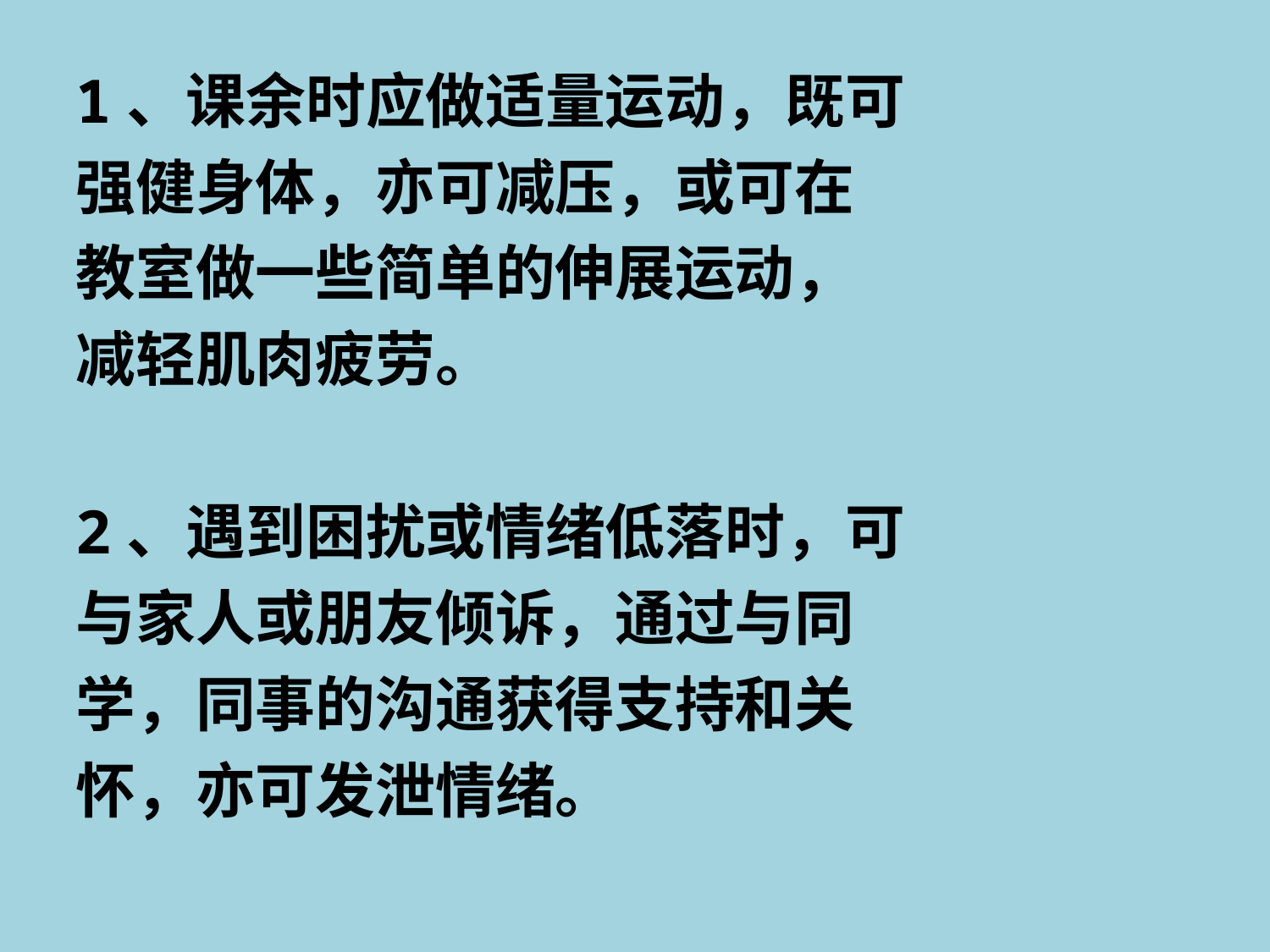

1、课余时应做适量运动，既可强健身体，亦可减压，或可在教室做一些简单的伸展运动，减轻肌肉疲劳。
2、遇到困扰或情绪低落时，可与家人或朋友倾诉，通过与同学，同事的沟通获得支持和关怀，亦可发泄情绪。